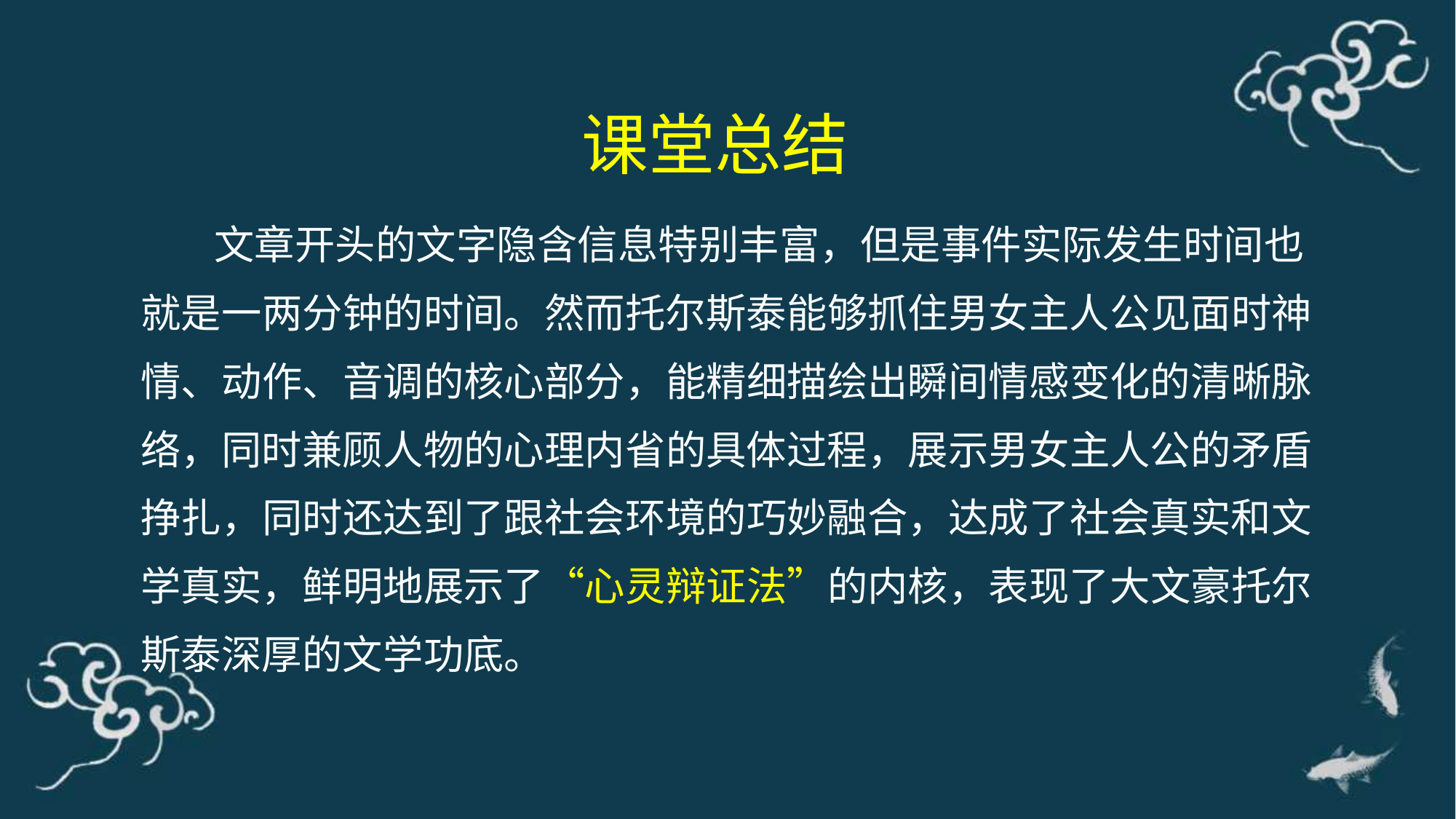

课堂总结
       文章开头的文字隐含信息特别丰富，但是事件实际发生时间也就是一两分钟的时间。然而托尔斯泰能够抓住男女主人公见面时神情、动作、音调的核心部分，能精细描绘出瞬间情感变化的清晰脉络，同时兼顾人物的心理内省的具体过程，展示男女主人公的矛盾挣扎，同时还达到了跟社会环境的巧妙融合，达成了社会真实和文学真实，鲜明地展示了“心灵辩证法”的内核，表现了大文豪托尔斯泰深厚的文学功底。